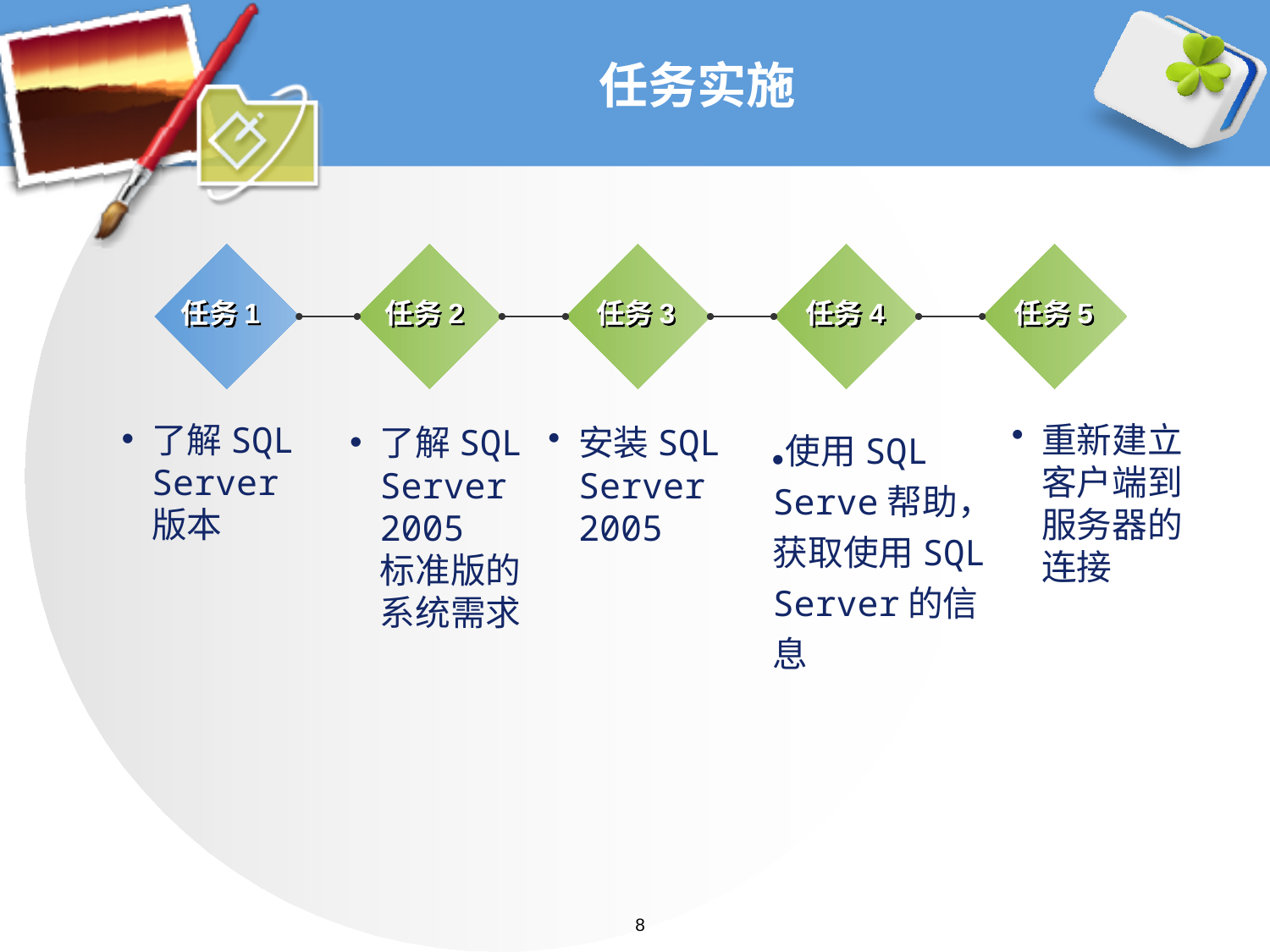

# 任务实施

任务1
任务2
任务3
任务4
任务5
了解SQL Server 版本
重新建立客户端到服务器的连接
了解SQL Server 2005 标准版的系统需求
安装SQL Server 2005
●使用SQL Serve帮助，获取使用SQL Server的信息
8